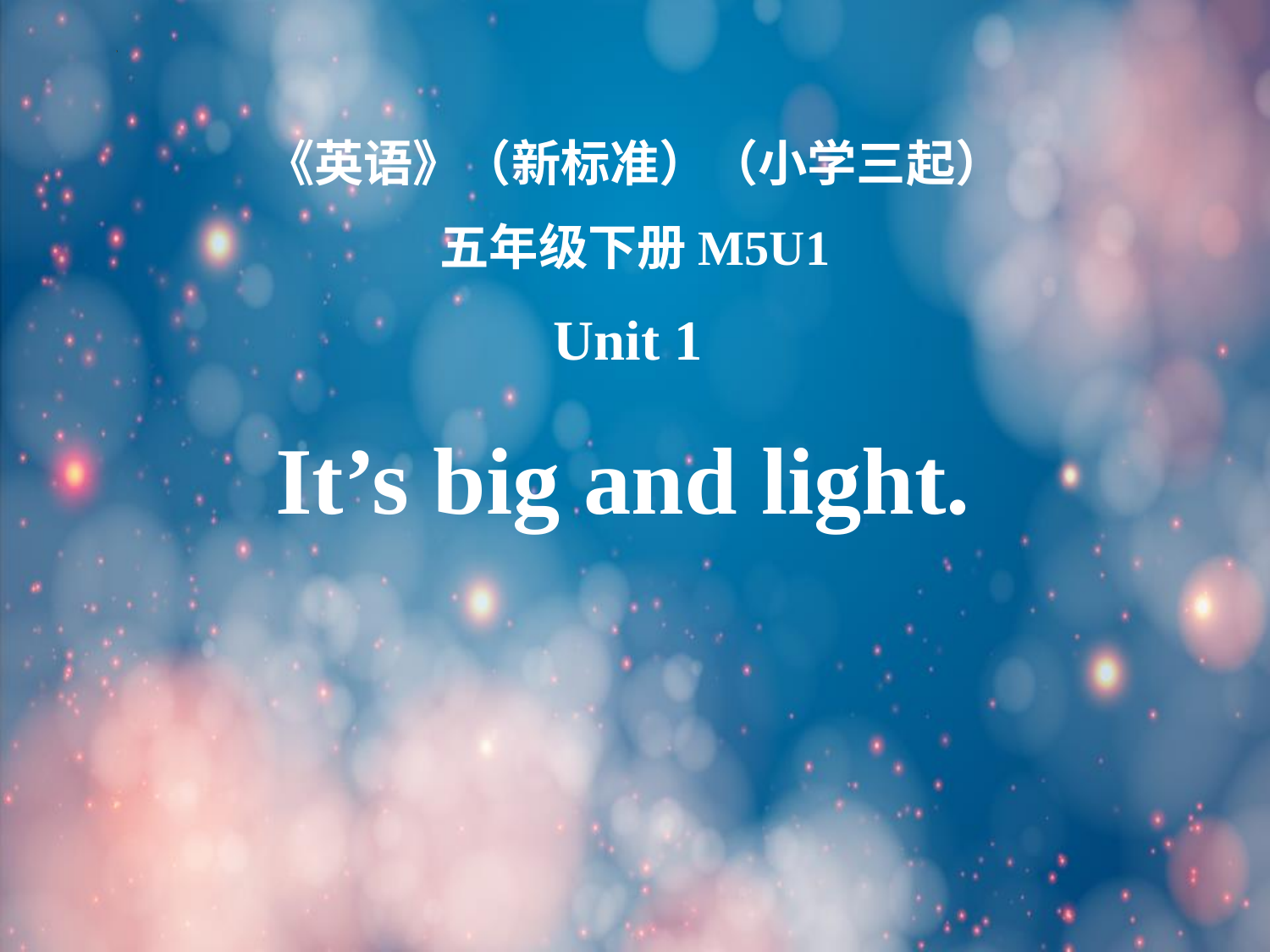

《英语》（新标准）（小学三起）
五年级下册M5U1
Unit 1
It’s big and light.